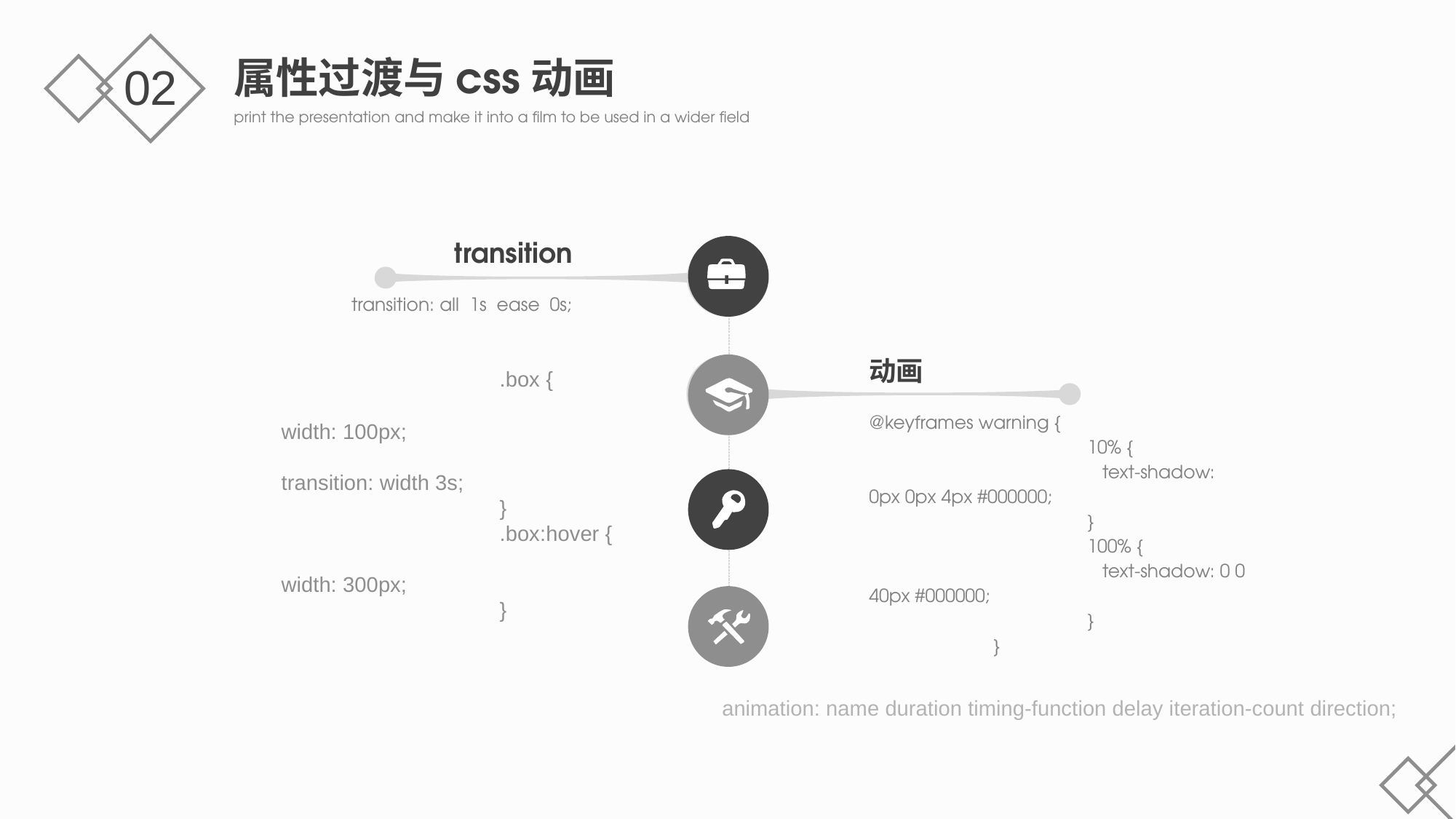

属性过渡与css动画
print the presentation and make it into a film to be used in a wider field
02

transition
transition: all  1s  ease  0s;

动画
@keyframes warning {
		10% {
		   text-shadow: 0px 0px 4px #000000;
		}
		100% {
		   text-shadow: 0 0 40px #000000;
		}
	   }

		.box {
			width: 100px;
			transition: width 3s;
		}
		.box:hover {
			width: 300px;
		}
animation: name duration timing-function delay iteration-count direction;